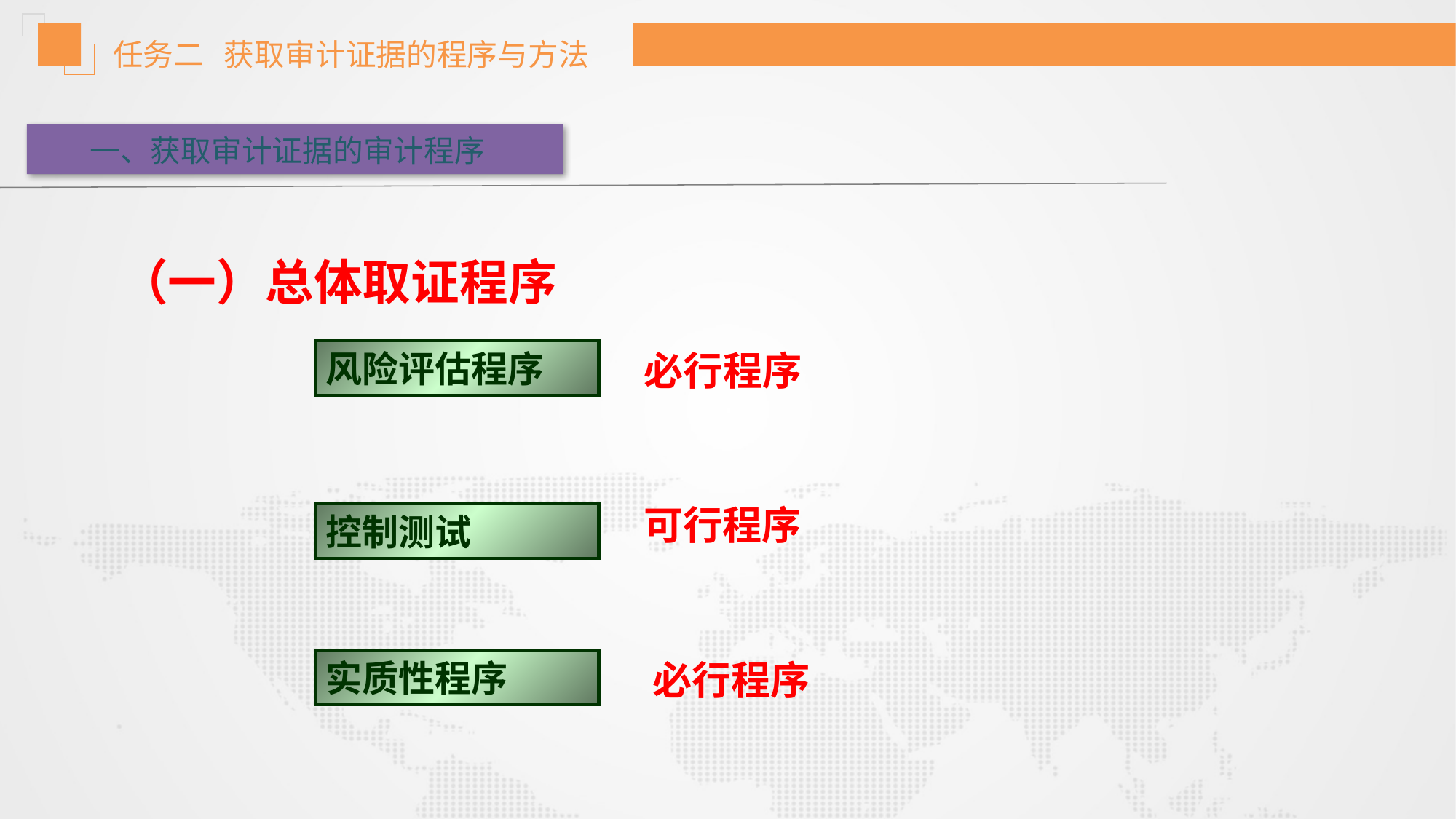

任务二   获取审计证据的程序与方法

一、获取审计证据的审计程序

（一）总体取证程序
风险评估程序
必行程序
可行程序
控制测试
实质性程序
必行程序